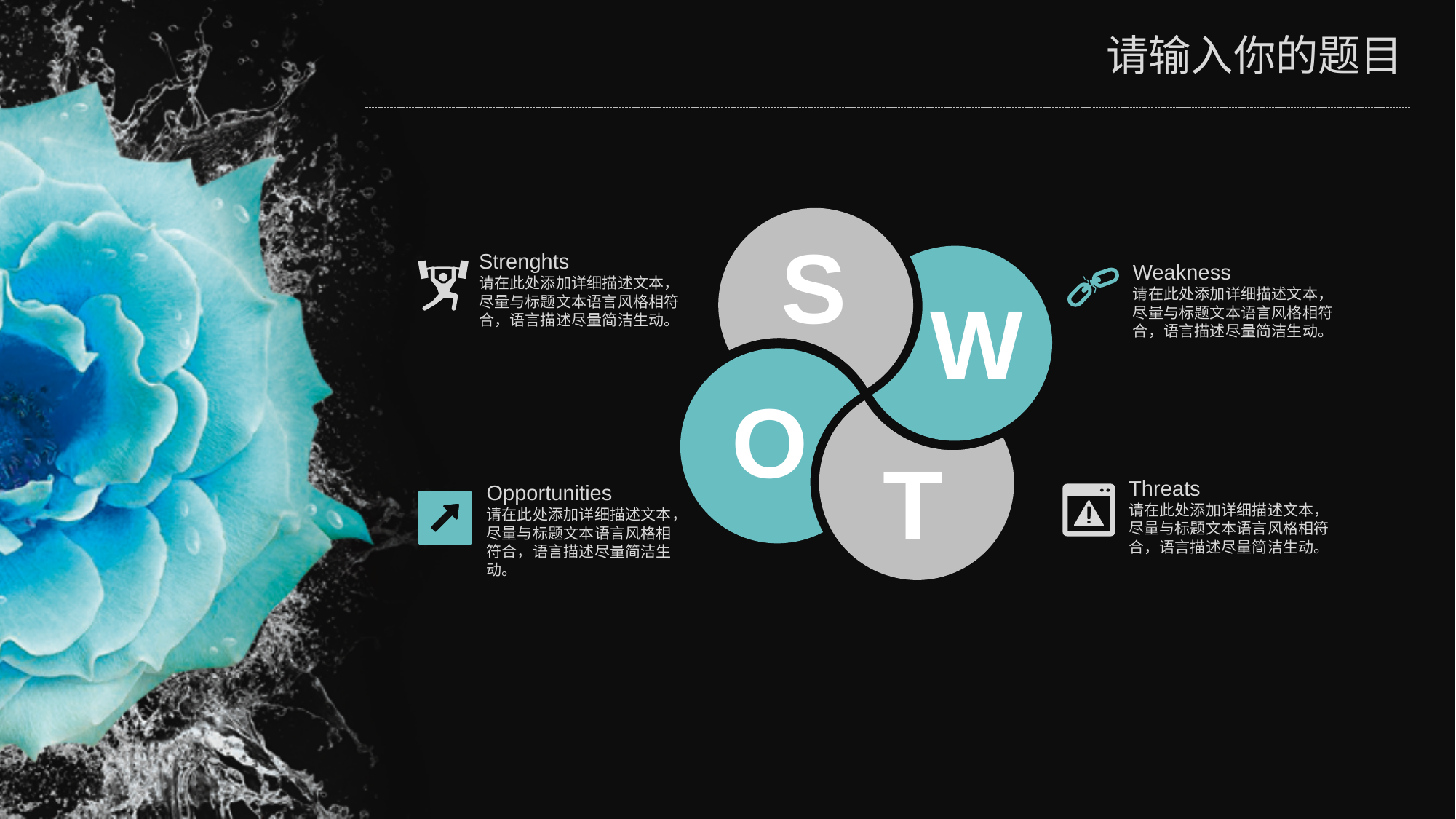

S

Strenghts
请在此处添加详细描述文本，尽量与标题文本语言风格相符合，语言描述尽量简洁生动。
Weakness
请在此处添加详细描述文本，尽量与标题文本语言风格相符合，语言描述尽量简洁生动。

W

O

T
Threats
请在此处添加详细描述文本，尽量与标题文本语言风格相符合，语言描述尽量简洁生动。
Opportunities
请在此处添加详细描述文本，尽量与标题文本语言风格相符合，语言描述尽量简洁生动。